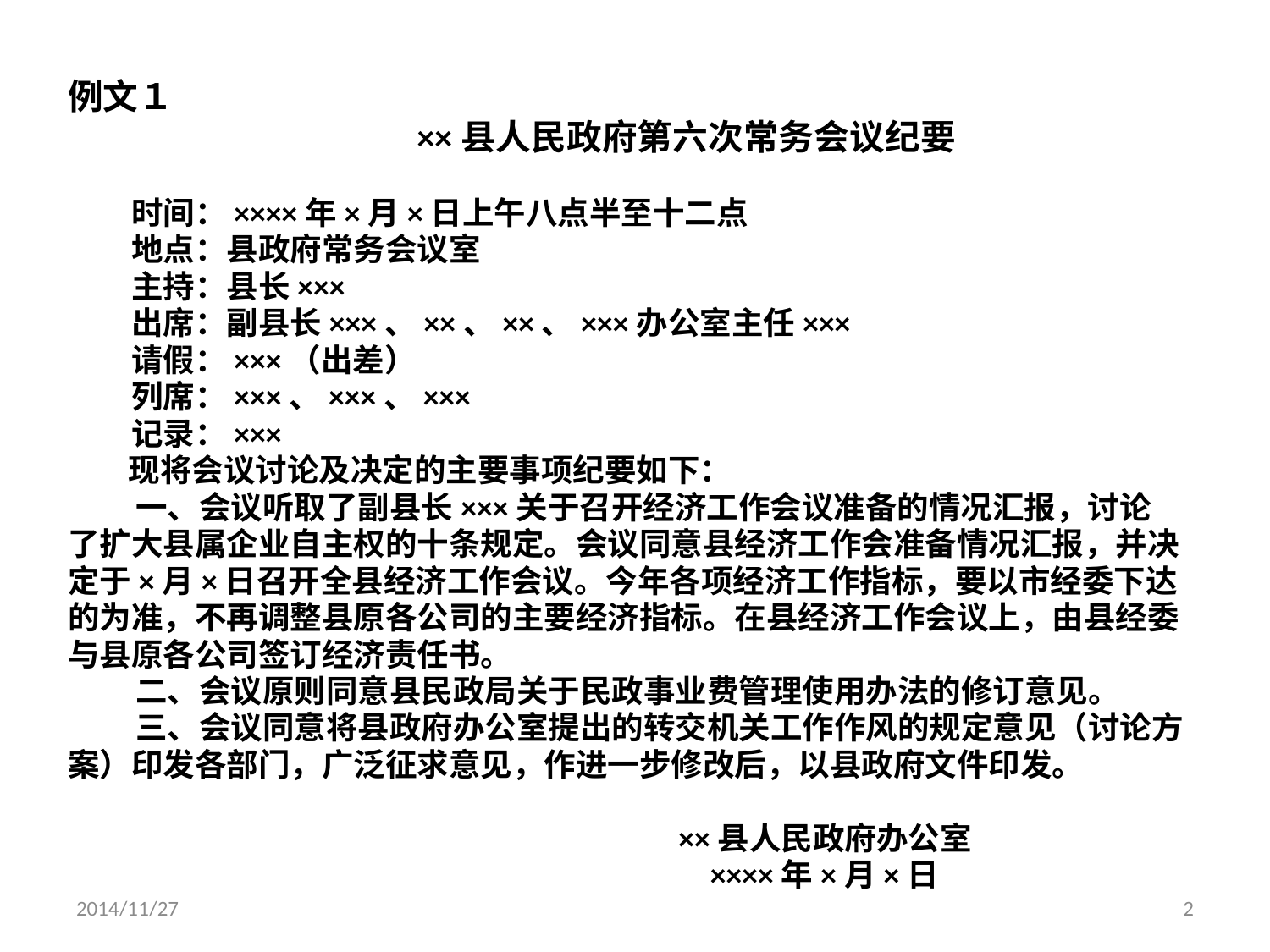

例文１
××县人民政府第六次常务会议纪要

　　时间：××××年×月×日上午八点半至十二点
　　地点：县政府常务会议室
　　主持：县长×××
　　出席：副县长×××、××、××、×××办公室主任×××
　　请假：×××（出差）
　　列席：×××、×××、×××
　　记录：×××
   　现将会议讨论及决定的主要事项纪要如下：
    　一、会议听取了副县长×××关于召开经济工作会议准备的情况汇报，讨论
了扩大县属企业自主权的十条规定。会议同意县经济工作会准备情况汇报，并决
定于×月×日召开全县经济工作会议。今年各项经济工作指标，要以市经委下达
的为准，不再调整县原各公司的主要经济指标。在县经济工作会议上，由县经委
与县原各公司签订经济责任书。
    　二、会议原则同意县民政局关于民政事业费管理使用办法的修订意见。
    　三、会议同意将县政府办公室提出的转交机关工作作风的规定意见（讨论方
案）印发各部门，广泛征求意见，作进一步修改后，以县政府文件印发。

　　　　　　　　　　　　　　　　　　　××县人民政府办公室
　　　　　　　　　　　　　　　　　　　　××××年×月×日
2014/11/27
2